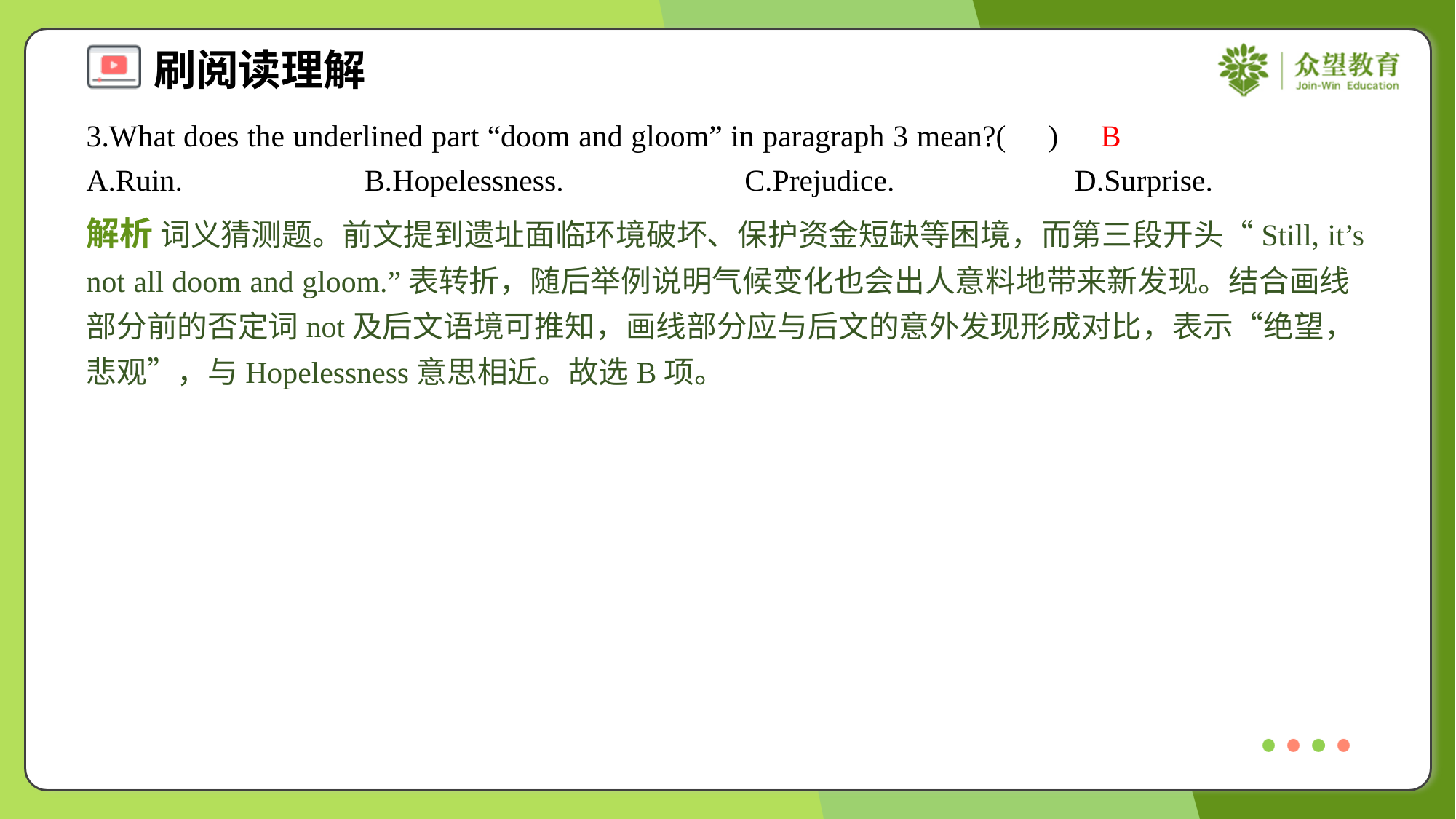

3.What does the underlined part “doom and gloom” in paragraph 3 mean?(     )
B
A.Ruin.	B.Hopelessness.	C.Prejudice.	D.Surprise.
解析 词义猜测题。前文提到遗址面临环境破坏、保护资金短缺等困境，而第三段开头“Still, it’s not all doom and gloom.”表转折，随后举例说明气候变化也会出人意料地带来新发现。结合画线部分前的否定词not及后文语境可推知，画线部分应与后文的意外发现形成对比，表示“绝望，悲观”，与Hopelessness意思相近。故选B项。